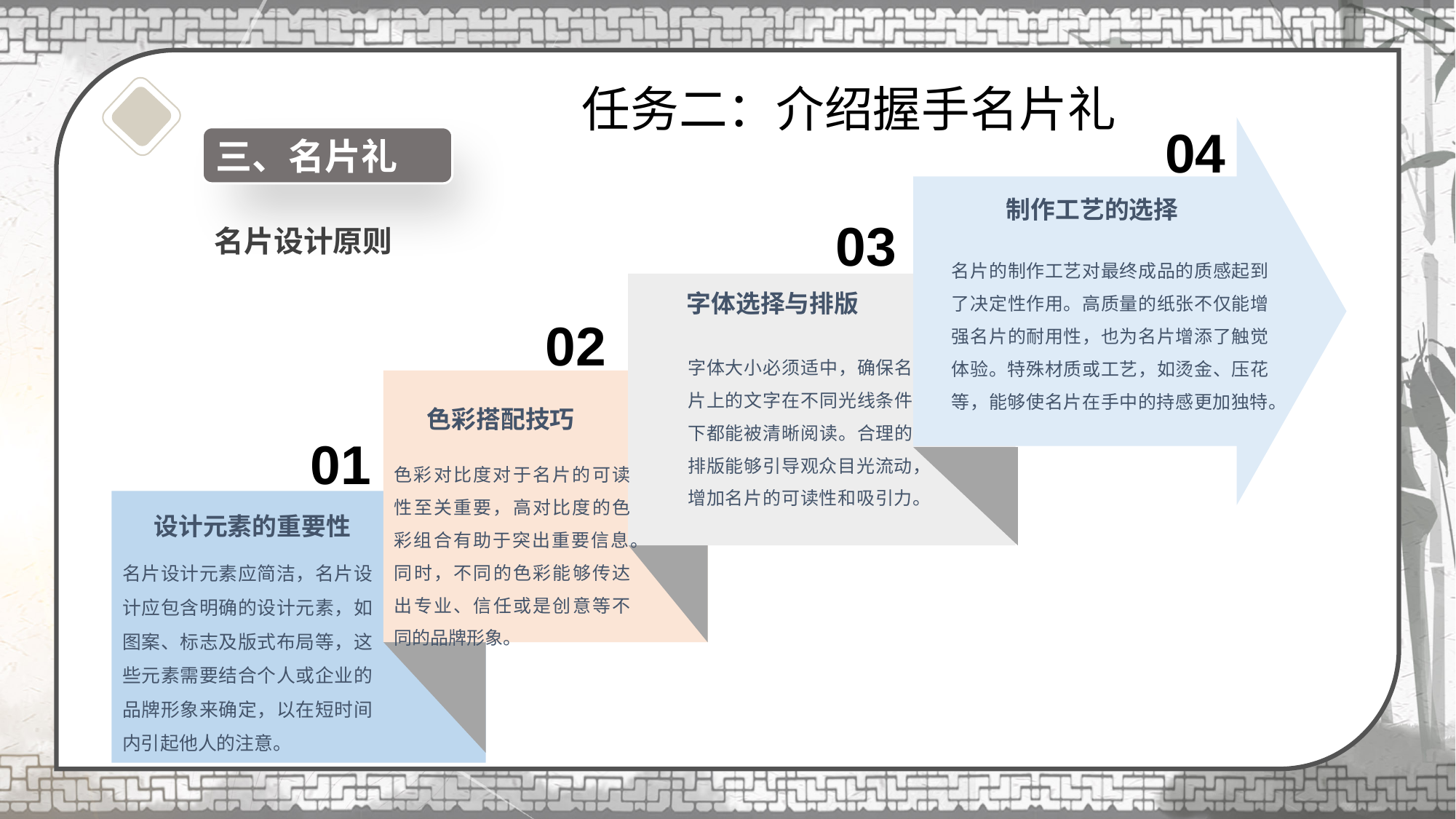

任务二：介绍握手名片礼

04
三、名片礼
03
# 名片设计原则
制作工艺的选择
03
名片的制作工艺对最终成品的质感起到了决定性作用。高质量的纸张不仅能增强名片的耐用性，也为名片增添了触觉体验。特殊材质或工艺，如烫金、压花等，能够使名片在手中的持感更加独特。

字体选择与排版
02
字体大小必须适中，确保名片上的文字在不同光线条件下都能被清晰阅读。合理的排版能够引导观众目光流动，增加名片的可读性和吸引力。

色彩搭配技巧
01
色彩对比度对于名片的可读性至关重要，高对比度的色彩组合有助于突出重要信息。同时，不同的色彩能够传达出专业、信任或是创意等不同的品牌形象。

设计元素的重要性

名片设计元素应简洁，名片设计应包含明确的设计元素，如图案、标志及版式布局等，这些元素需要结合个人或企业的品牌形象来确定，以在短时间内引起他人的注意。